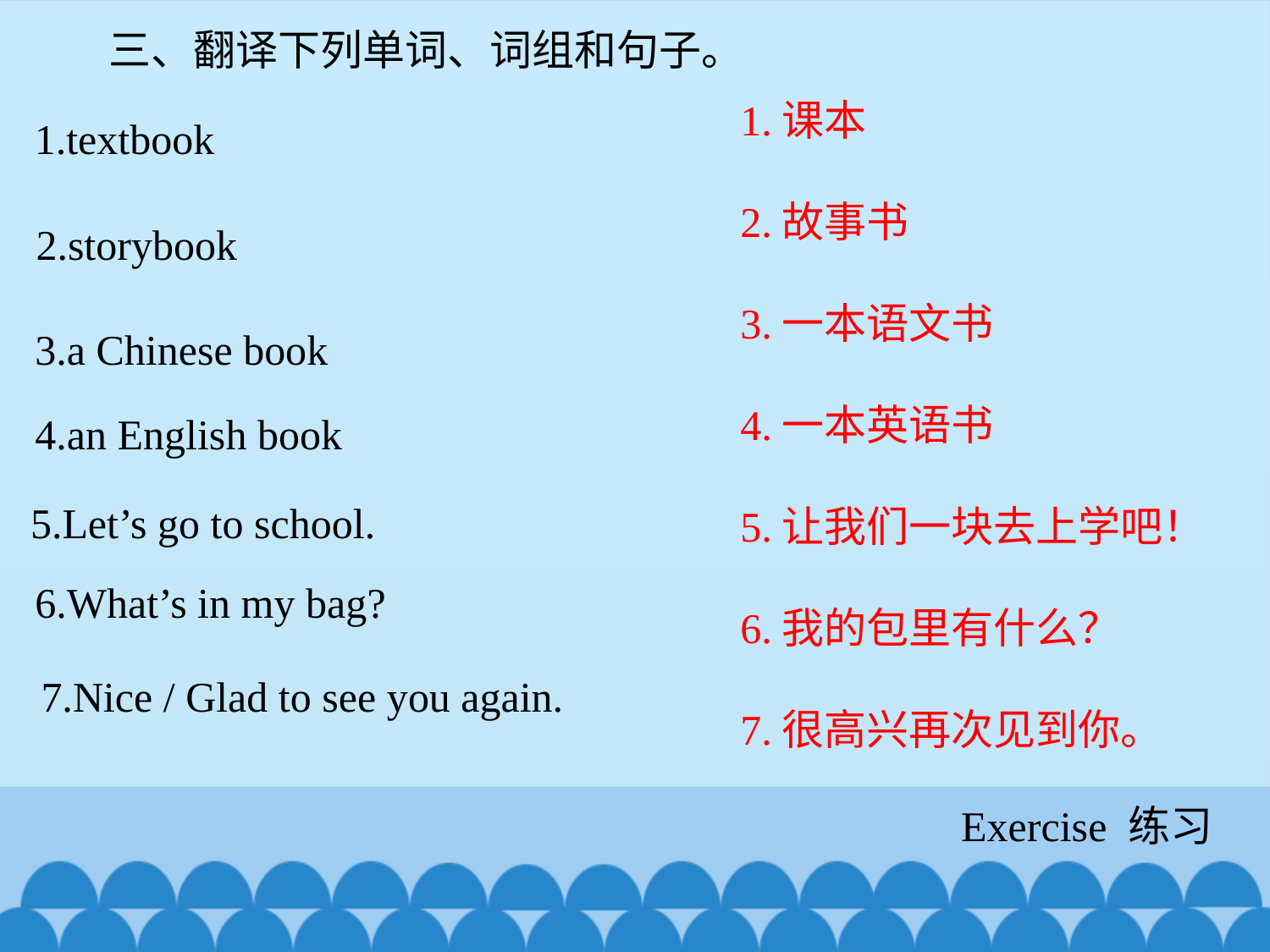

三、翻译下列单词、词组和句子。
1.课本

2.故事书

3.一本语文书

4.一本英语书

5.让我们一块去上学吧！

6.我的包里有什么？

7.很高兴再次见到你。

1.textbook
2.storybook
3.a Chinese book
4.an English book
5.Let’s go to school.
6.What’s in my bag?
7.Nice / Glad to see you again.
Exercise 练习